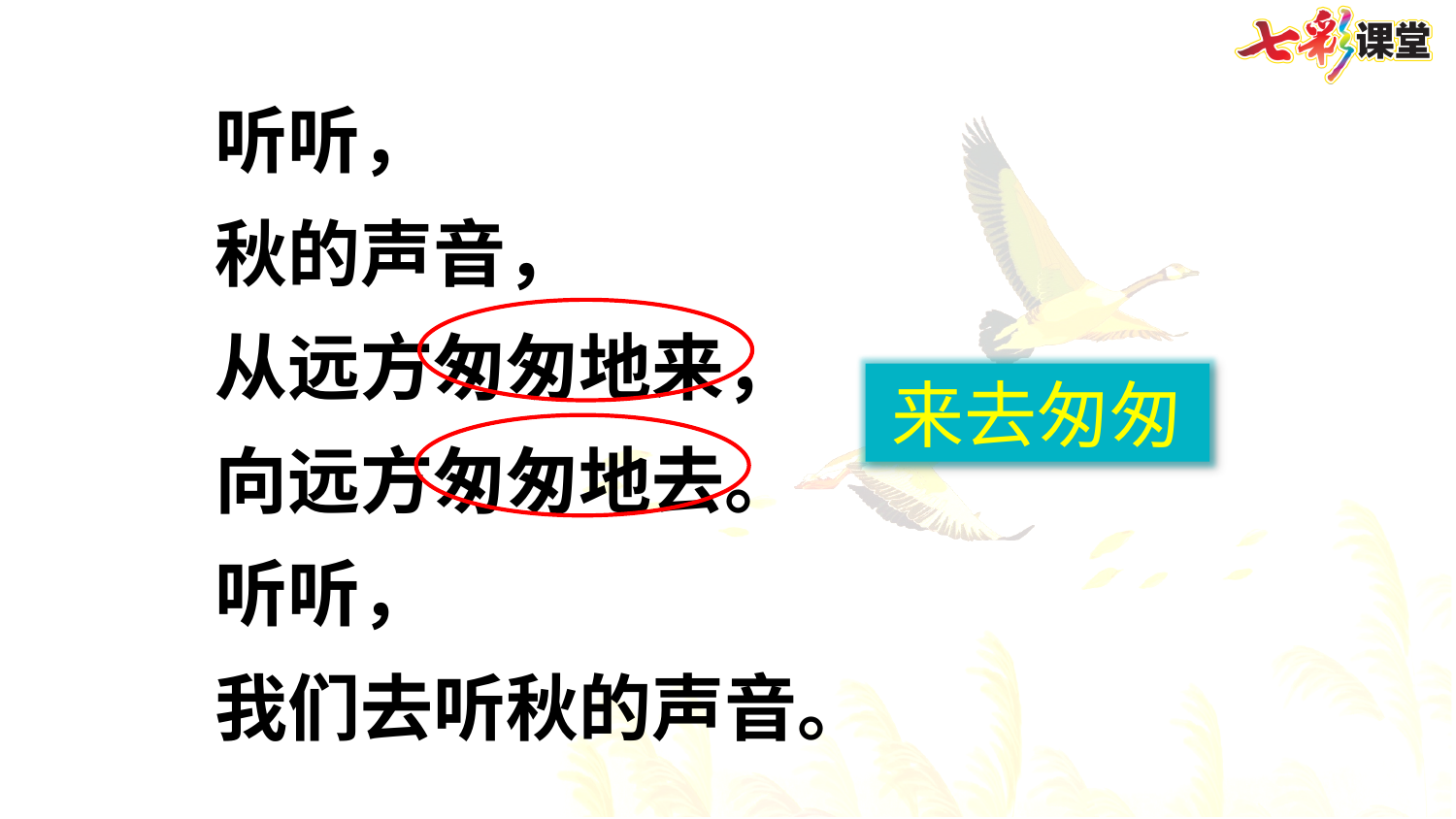

听听，
秋的声音，
从远方匆匆地来，
向远方匆匆地去。
听听，
我们去听秋的声音。

来去匆匆